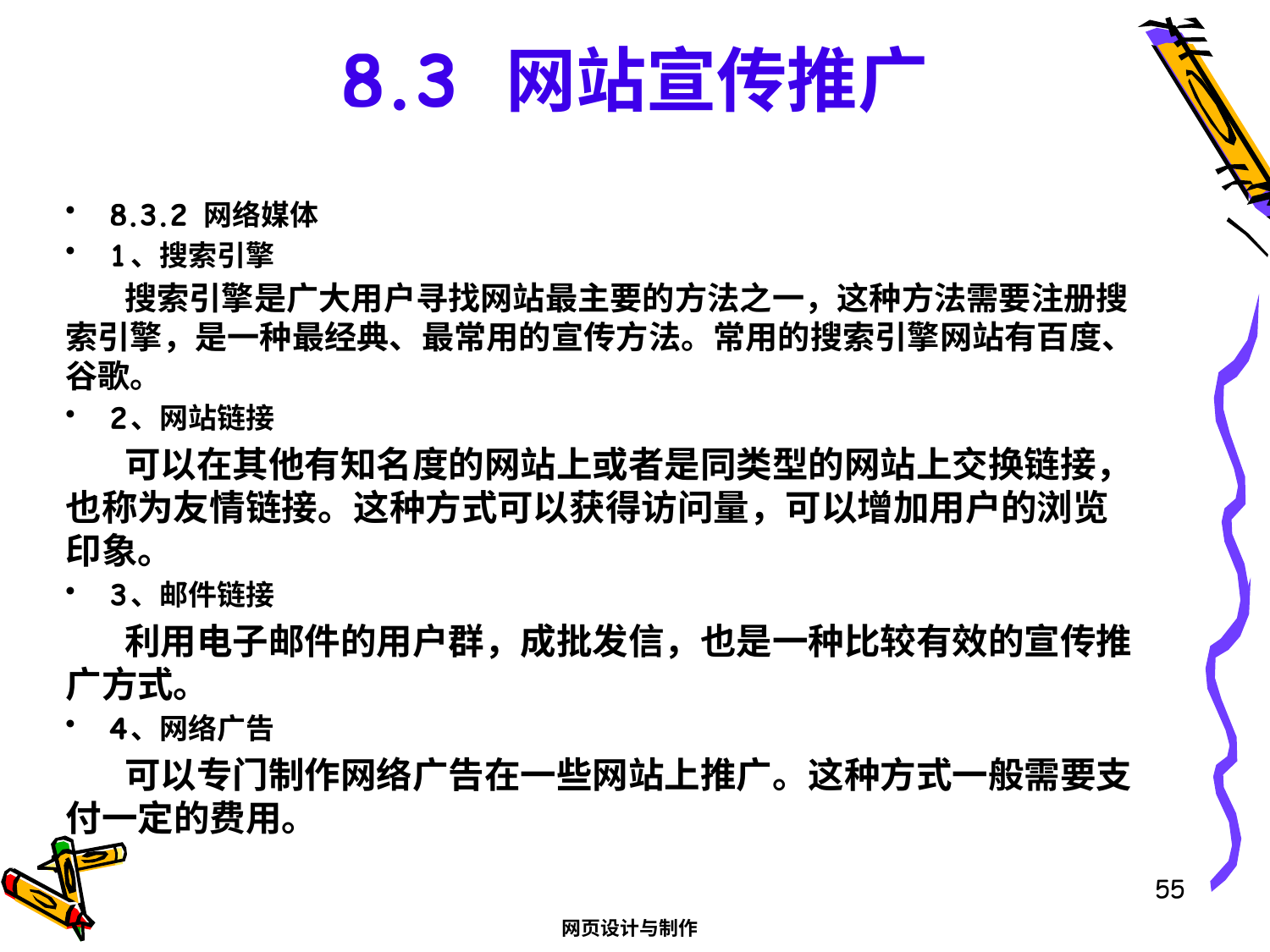

# 8.3 网站宣传推广
8.3.2 网络媒体
1、搜索引擎
搜索引擎是广大用户寻找网站最主要的方法之一，这种方法需要注册搜索引擎，是一种最经典、最常用的宣传方法。常用的搜索引擎网站有百度、谷歌。
2、网站链接
可以在其他有知名度的网站上或者是同类型的网站上交换链接，也称为友情链接。这种方式可以获得访问量，可以增加用户的浏览印象。
3、邮件链接
利用电子邮件的用户群，成批发信，也是一种比较有效的宣传推广方式。
4、网络广告
可以专门制作网络广告在一些网站上推广。这种方式一般需要支付一定的费用。
55
网页设计与制作